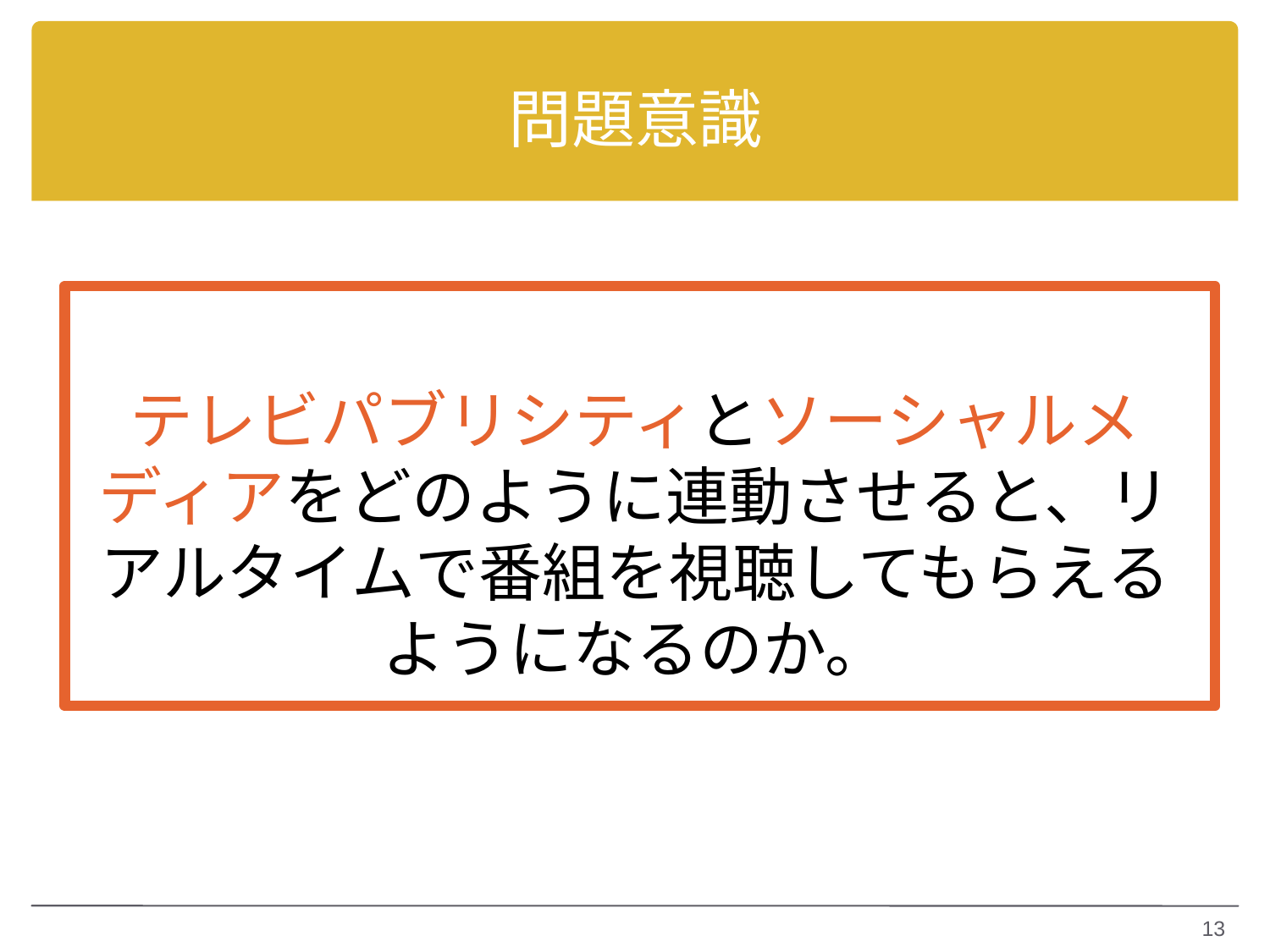

# 問題意識

テレビパブリシティとソーシャルメディアをどのように連動させると、リアルタイムで番組を視聴してもらえるようになるのか。
13